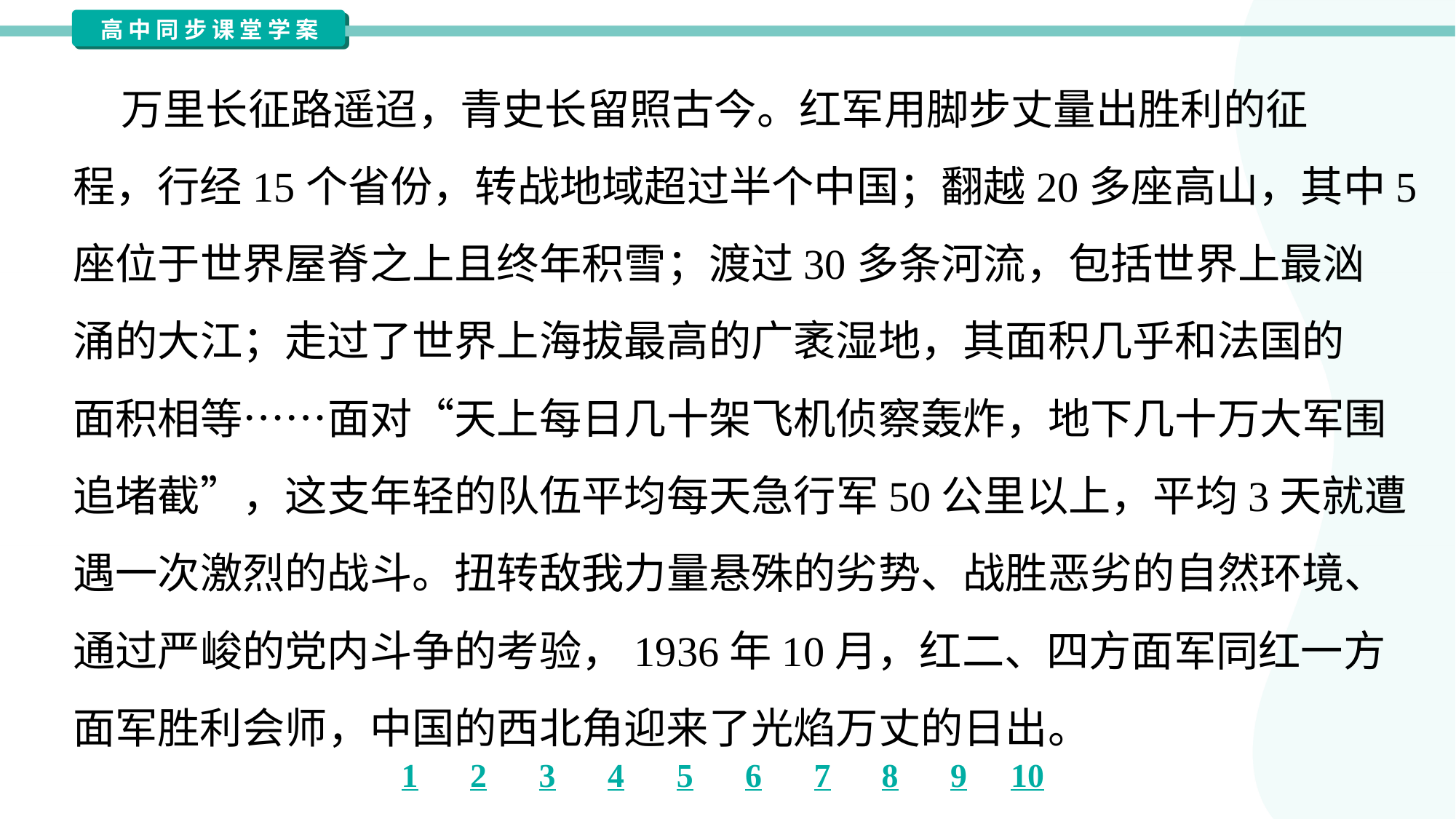

万里长征路遥迢，青史长留照古今。红军用脚步丈量出胜利的征
程，行经15个省份，转战地域超过半个中国；翻越20多座高山，其中5
座位于世界屋脊之上且终年积雪；渡过30多条河流，包括世界上最汹
涌的大江；走过了世界上海拔最高的广袤湿地，其面积几乎和法国的
面积相等……面对“天上每日几十架飞机侦察轰炸，地下几十万大军围
追堵截”，这支年轻的队伍平均每天急行军50公里以上，平均3天就遭
遇一次激烈的战斗。扭转敌我力量悬殊的劣势、战胜恶劣的自然环境、
通过严峻的党内斗争的考验，1936年10月，红二、四方面军同红一方
面军胜利会师，中国的西北角迎来了光焰万丈的日出。